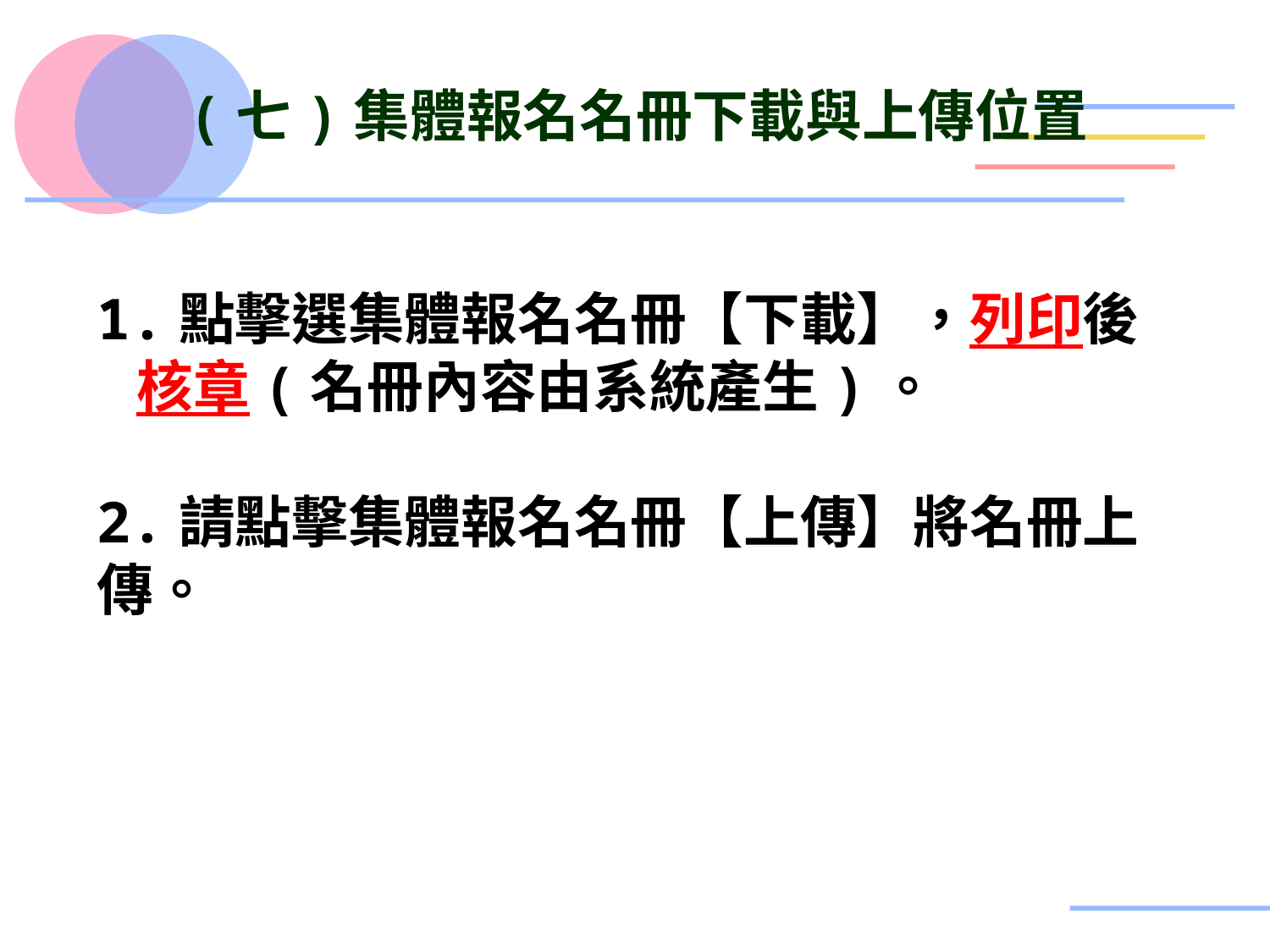

(七)集體報名名冊下載與上傳位置

1.點擊選集體報名名冊【下載】，列印後
  核章(名冊內容由系統產生)。

2.請點擊集體報名名冊【上傳】將名冊上傳。